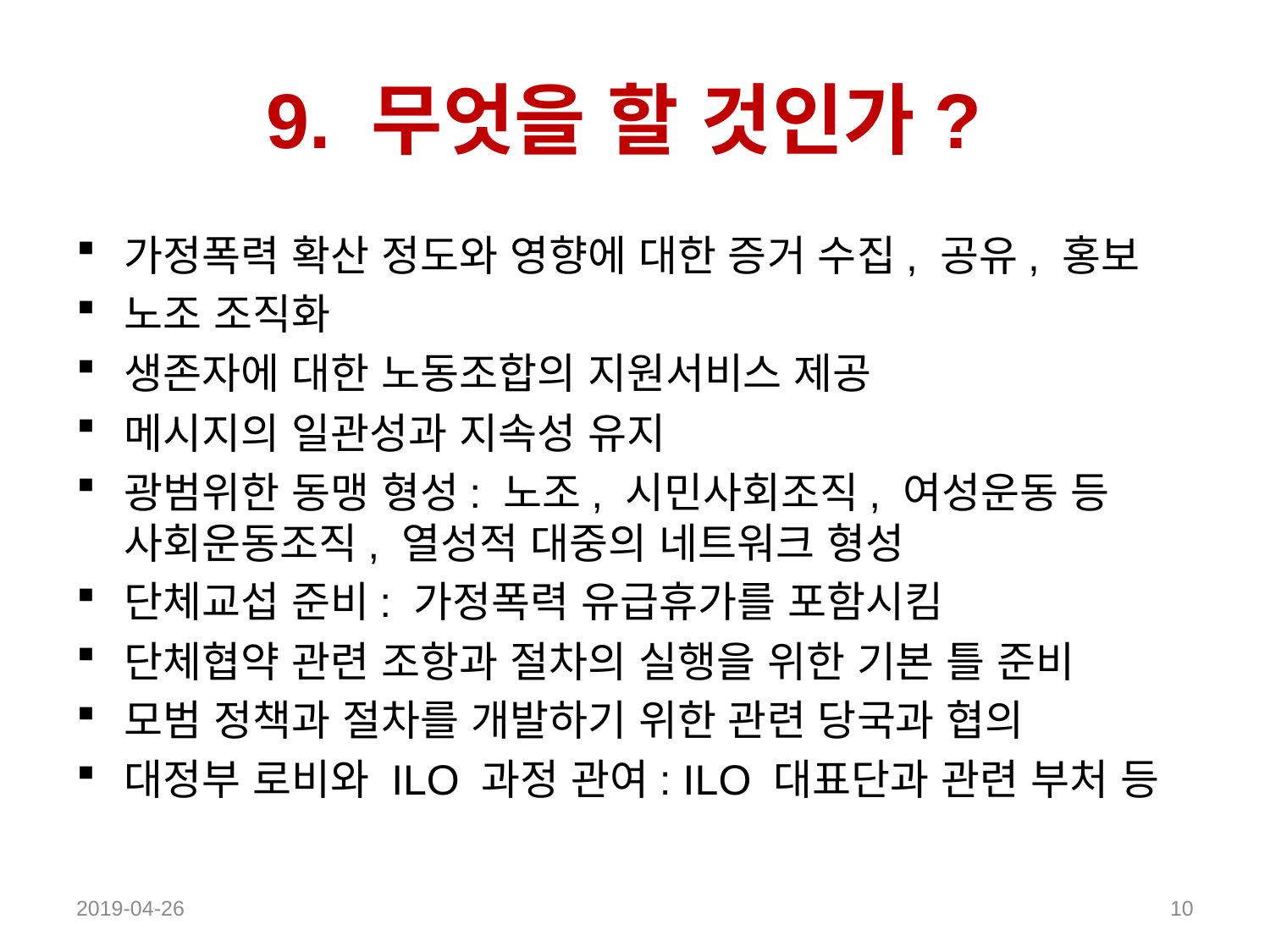

# 9. 무엇을 할 것인가?
가정폭력 확산 정도와 영향에 대한 증거 수집, 공유, 홍보
노조 조직화
생존자에 대한 노동조합의 지원서비스 제공
메시지의 일관성과 지속성 유지
광범위한 동맹 형성: 노조, 시민사회조직, 여성운동 등 사회운동조직, 열성적 대중의 네트워크 형성
단체교섭 준비: 가정폭력 유급휴가를 포함시킴
단체협약 관련 조항과 절차의 실행을 위한 기본 틀 준비
모범 정책과 절차를 개발하기 위한 관련 당국과 협의
대정부 로비와 ILO 과정 관여: ILO 대표단과 관련 부처 등
2019-04-26
10